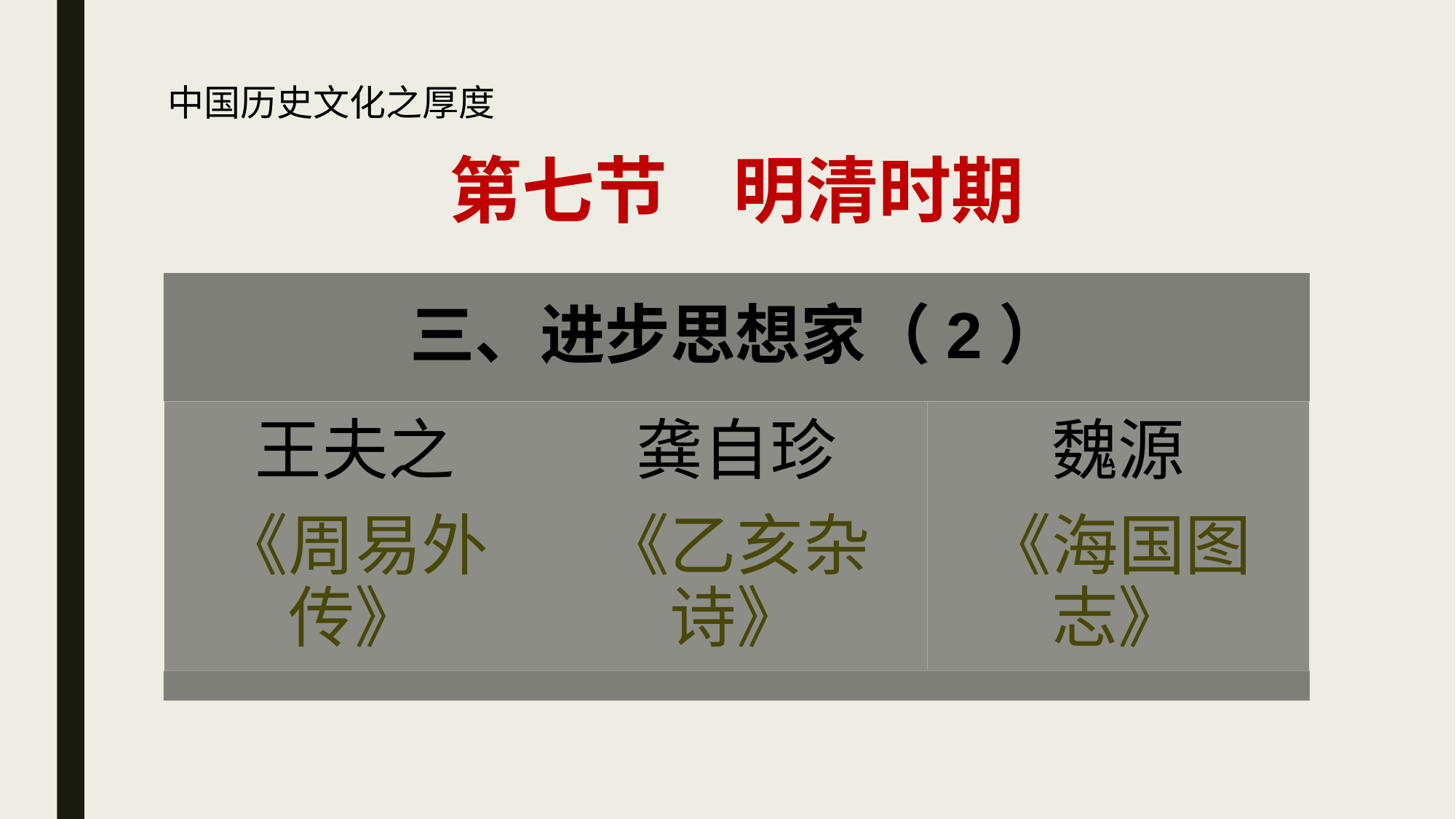

中国历史文化之厚度
# 第七节    明清时期
三、进步思想家（2）
王夫之
《周易外传》
龚自珍
《乙亥杂诗》
魏源
《海国图志》